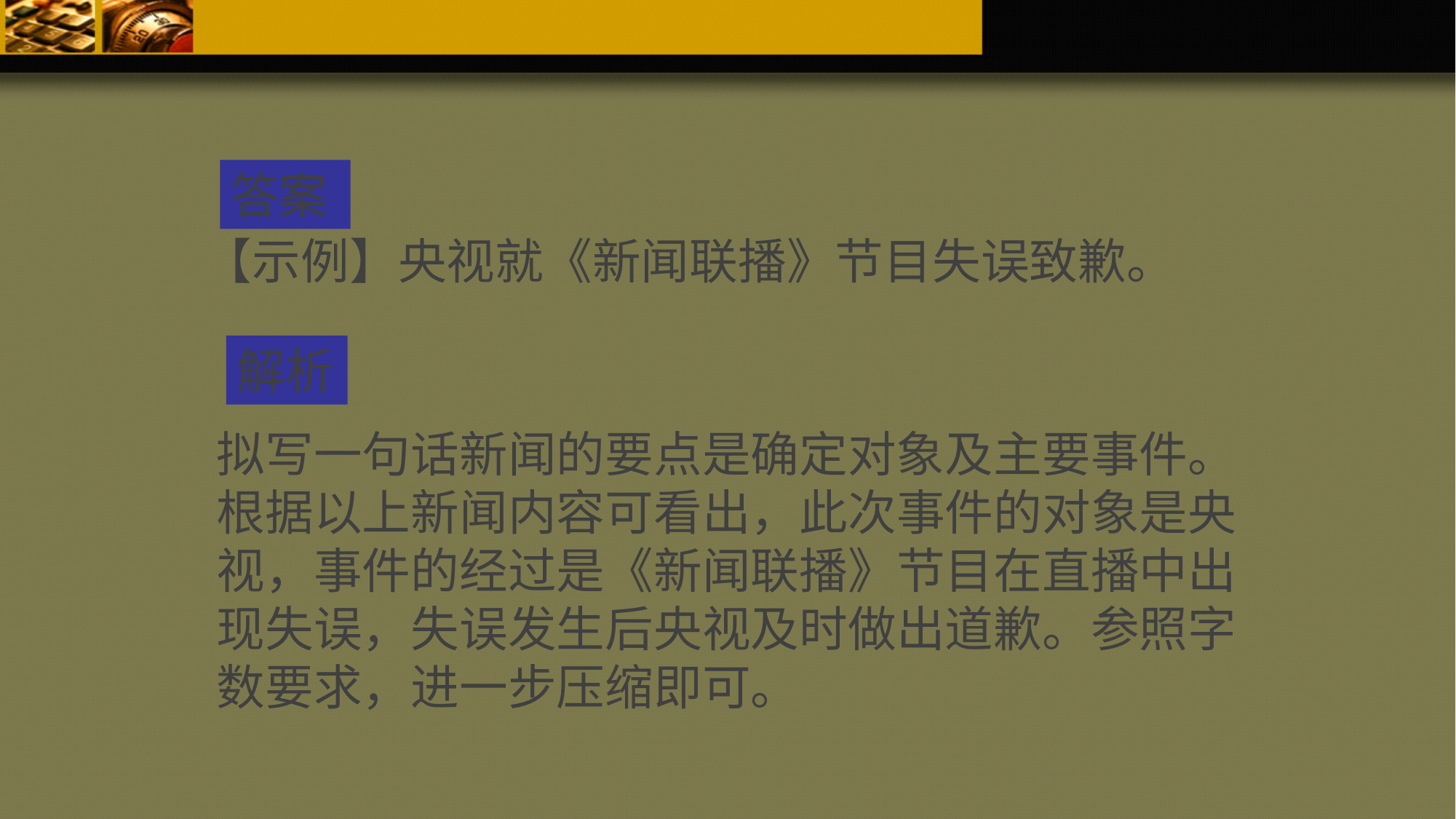

答案
【示例】央视就《新闻联播》节目失误致歉。
解析
拟写一句话新闻的要点是确定对象及主要事件。根据以上新闻内容可看出，此次事件的对象是央视，事件的经过是《新闻联播》节目在直播中出现失误，失误发生后央视及时做出道歉。参照字数要求，进一步压缩即可。